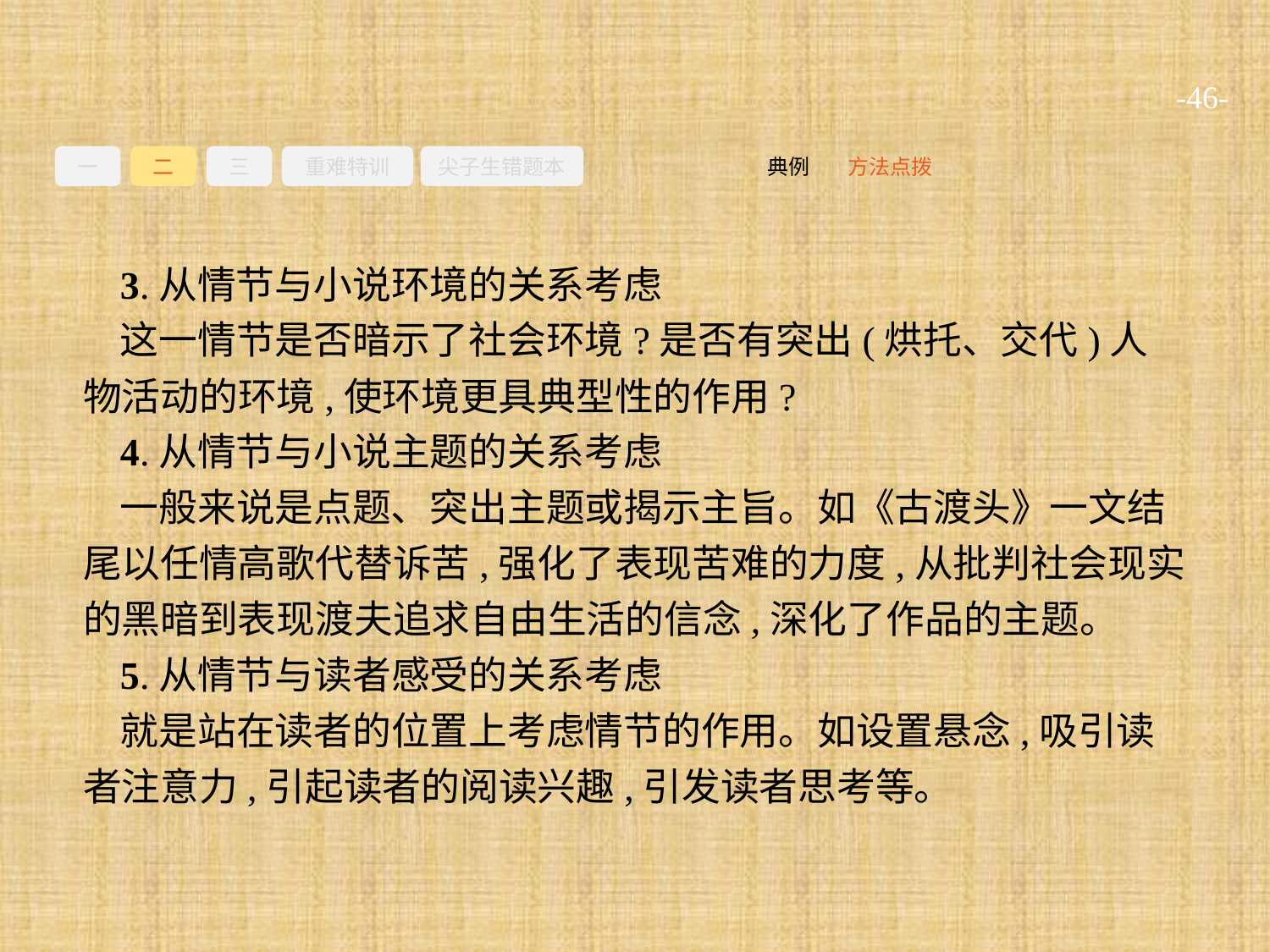

-46-
一
二
三
重难特训
尖子生错题本
方法点拨
典例
3.从情节与小说环境的关系考虑
这一情节是否暗示了社会环境?是否有突出(烘托、交代)人物活动的环境,使环境更具典型性的作用?
4.从情节与小说主题的关系考虑
一般来说是点题、突出主题或揭示主旨。如《古渡头》一文结尾以任情高歌代替诉苦,强化了表现苦难的力度,从批判社会现实的黑暗到表现渡夫追求自由生活的信念,深化了作品的主题。
5.从情节与读者感受的关系考虑
就是站在读者的位置上考虑情节的作用。如设置悬念,吸引读者注意力,引起读者的阅读兴趣,引发读者思考等。